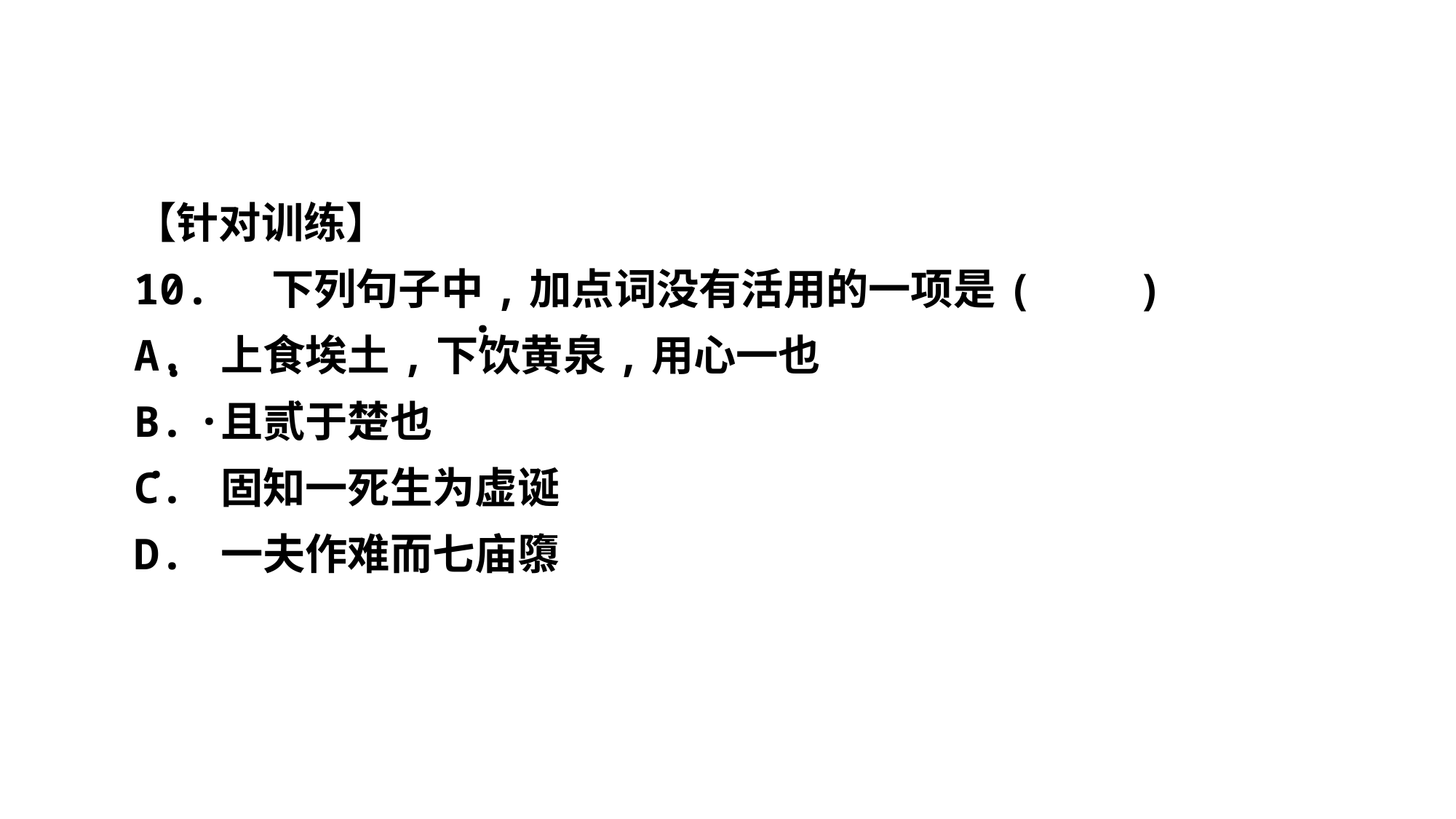

【针对训练】
10.  下列句子中,加点词没有活用的一项是	(　　)
A. 上食埃土,下饮黄泉,用心一也
B. 且贰于楚也
C. 固知一死生为虚诞
D. 一夫作难而七庙隳

 ·
 ·
 ·
 ·